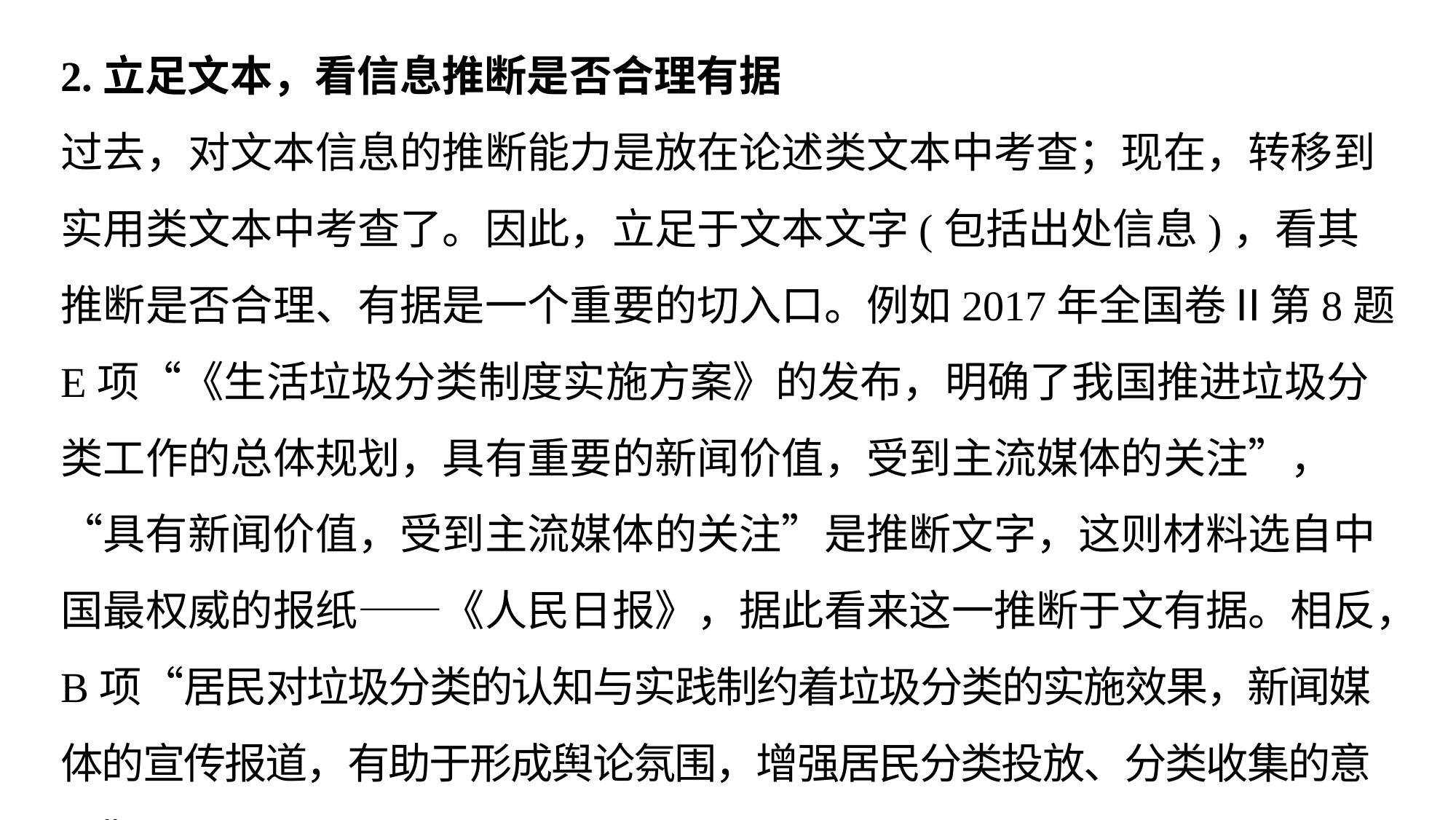

2.立足文本，看信息推断是否合理有据
过去，对文本信息的推断能力是放在论述类文本中考查；现在，转移到实用类文本中考查了。因此，立足于文本文字(包括出处信息)，看其推断是否合理、有据是一个重要的切入口。例如2017年全国卷Ⅱ第8题E项“《生活垃圾分类制度实施方案》的发布，明确了我国推进垃圾分类工作的总体规划，具有重要的新闻价值，受到主流媒体的关注”，“具有新闻价值，受到主流媒体的关注”是推断文字，这则材料选自中国最权威的报纸——《人民日报》，据此看来这一推断于文有据。相反，B项“居民对垃圾分类的认知与实践制约着垃圾分类的实施效果，新闻媒体的宣传报道，有助于形成舆论氛围，增强居民分类投放、分类收集的意识”，